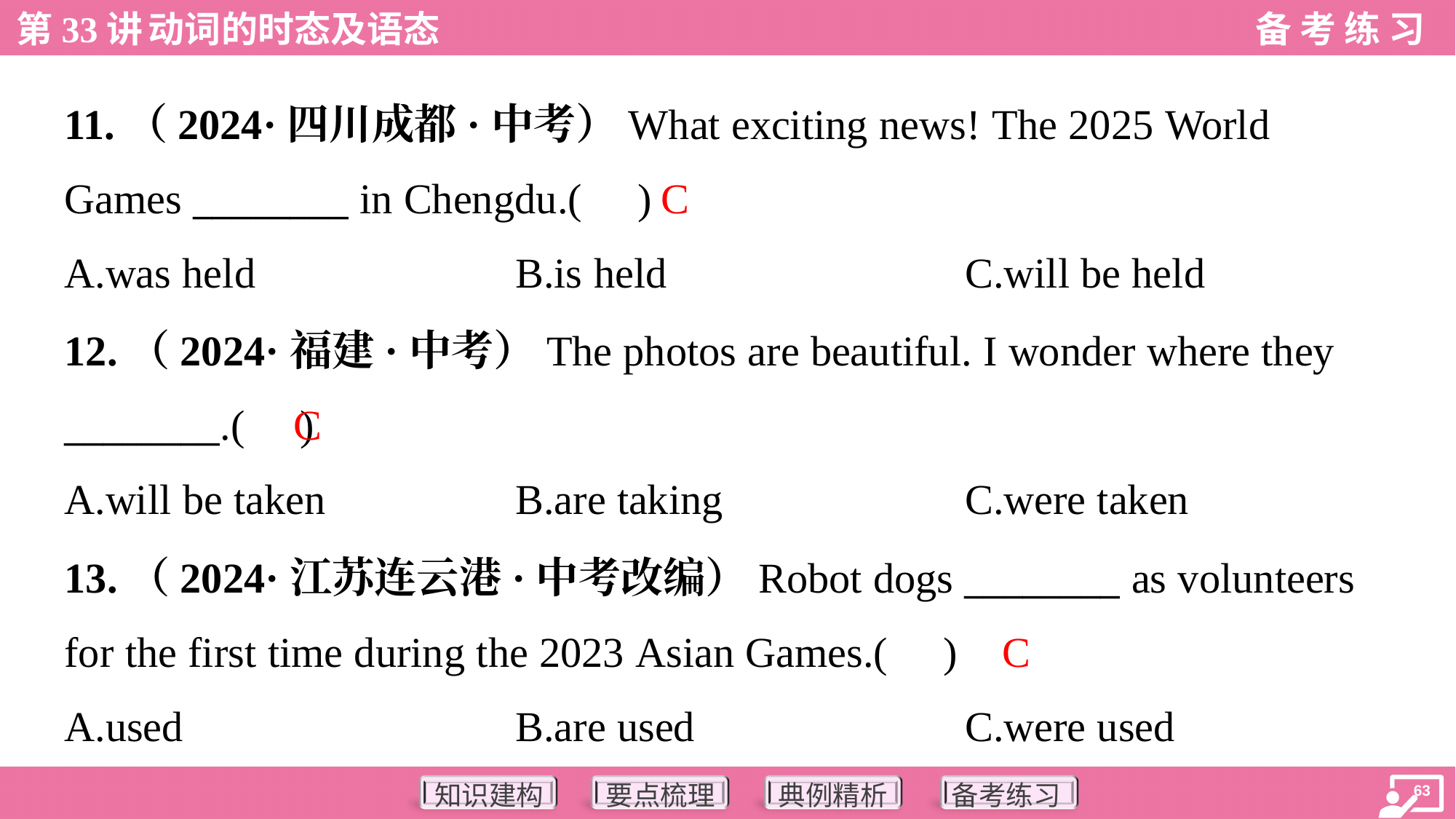

11.（2024·四川成都·中考）What exciting news! The 2025 World
Games ________ in Chengdu.(     )
C
A.was held	B.is held	C.will be held
12.（2024·福建·中考）The photos are beautiful. I wonder where they
________.(     )
C
A.will be taken	B.are taking	C.were taken
13.（2024·江苏连云港·中考改编）Robot dogs ________ as volunteers
for the first time during the 2023 Asian Games.(     )
C
A.used	B.are used	C.were used